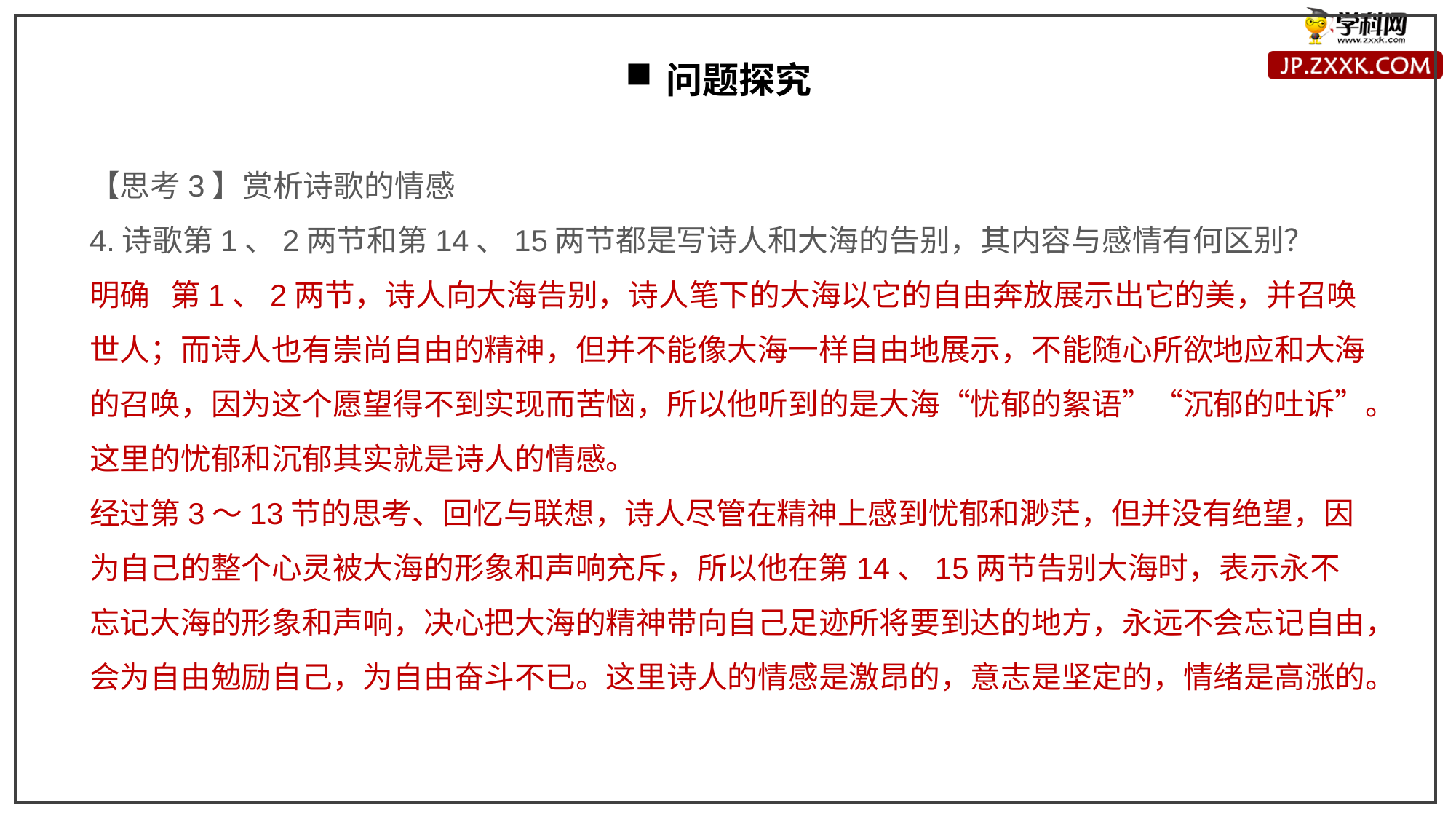

问题探究
【思考3】赏析诗歌的情感
4.诗歌第1、2两节和第14、15两节都是写诗人和大海的告别，其内容与感情有何区别？
明确   第1、2两节，诗人向大海告别，诗人笔下的大海以它的自由奔放展示出它的美，并召唤世人；而诗人也有崇尚自由的精神，但并不能像大海一样自由地展示，不能随心所欲地应和大海的召唤，因为这个愿望得不到实现而苦恼，所以他听到的是大海“忧郁的絮语”“沉郁的吐诉”。这里的忧郁和沉郁其实就是诗人的情感。
经过第3～13节的思考、回忆与联想，诗人尽管在精神上感到忧郁和渺茫，但并没有绝望，因为自己的整个心灵被大海的形象和声响充斥，所以他在第14、15两节告别大海时，表示永不忘记大海的形象和声响，决心把大海的精神带向自己足迹所将要到达的地方，永远不会忘记自由，会为自由勉励自己，为自由奋斗不已。这里诗人的情感是激昂的，意志是坚定的，情绪是高涨的。